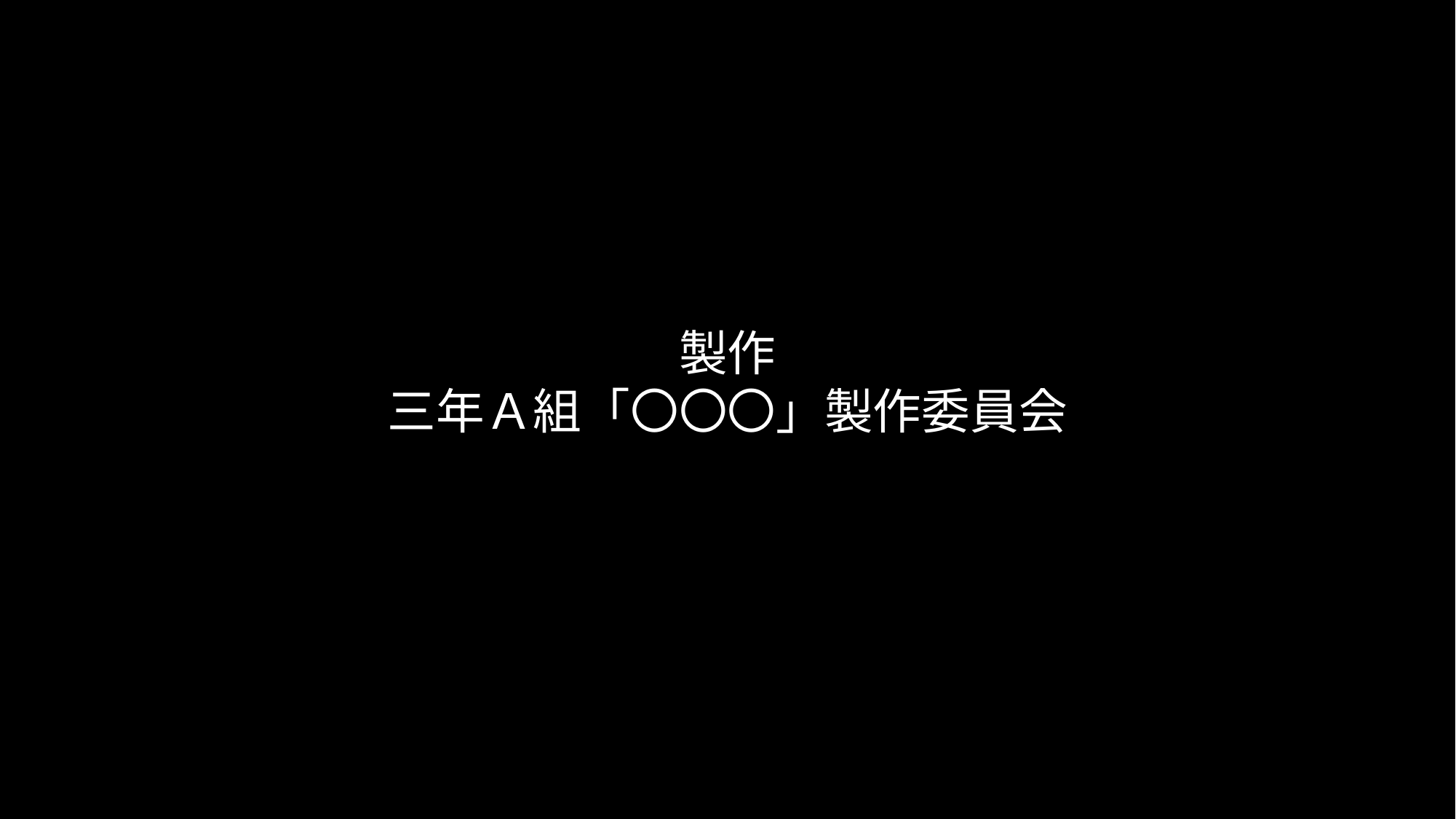

キャスト

主人公　北海道三郎

ヒロイン　青森海子

主人公の友人１　山形次郎

主人公の友人２　岩手健作

主人公の友人３　秋田真由美

先生　栃木幸次
通行人　宮城大地
通行人　福島太郎

企画
新潟良子
千葉守

プロデューサー
東京博之

脚本
神奈川緑

音楽
茨木翔子
山梨広大

演出
石川渉

撮影
岐阜甚平
滋賀輝美

美術
愛知幸太郎
静岡愛子

編集
福井道夫
京都良作

協力
大阪誠也
京都博康
兵庫巧

協賛
奈良洋平
広島博人
島根翔太

監督
岡山太郎

製作
三年Ａ組「〇〇〇」製作委員会